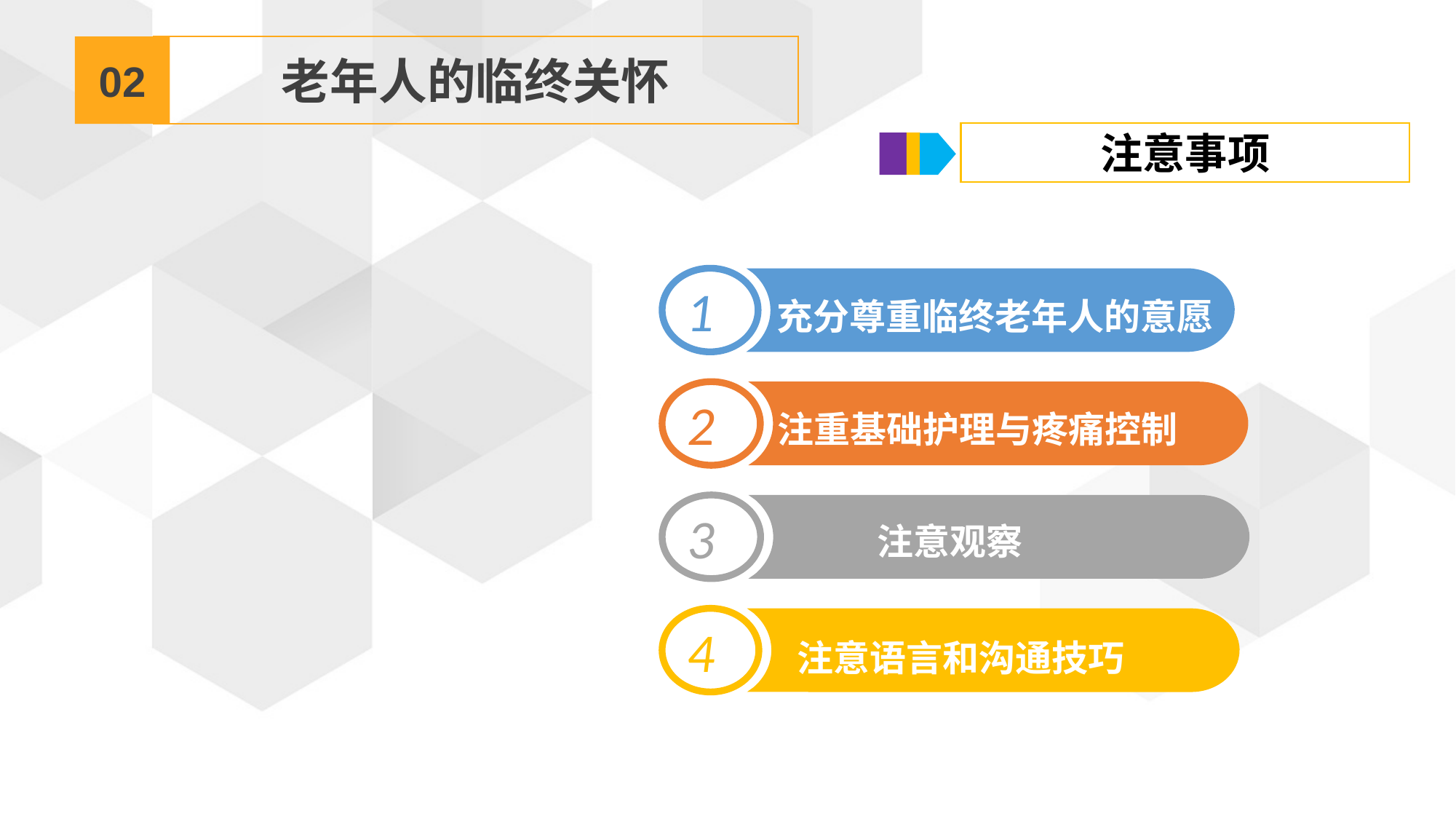

02
老年人的临终关怀
注意事项

1

充分尊重临终老年人的意愿
2

注重基础护理与疼痛控制
3

注意观察

4
注意语言和沟通技巧